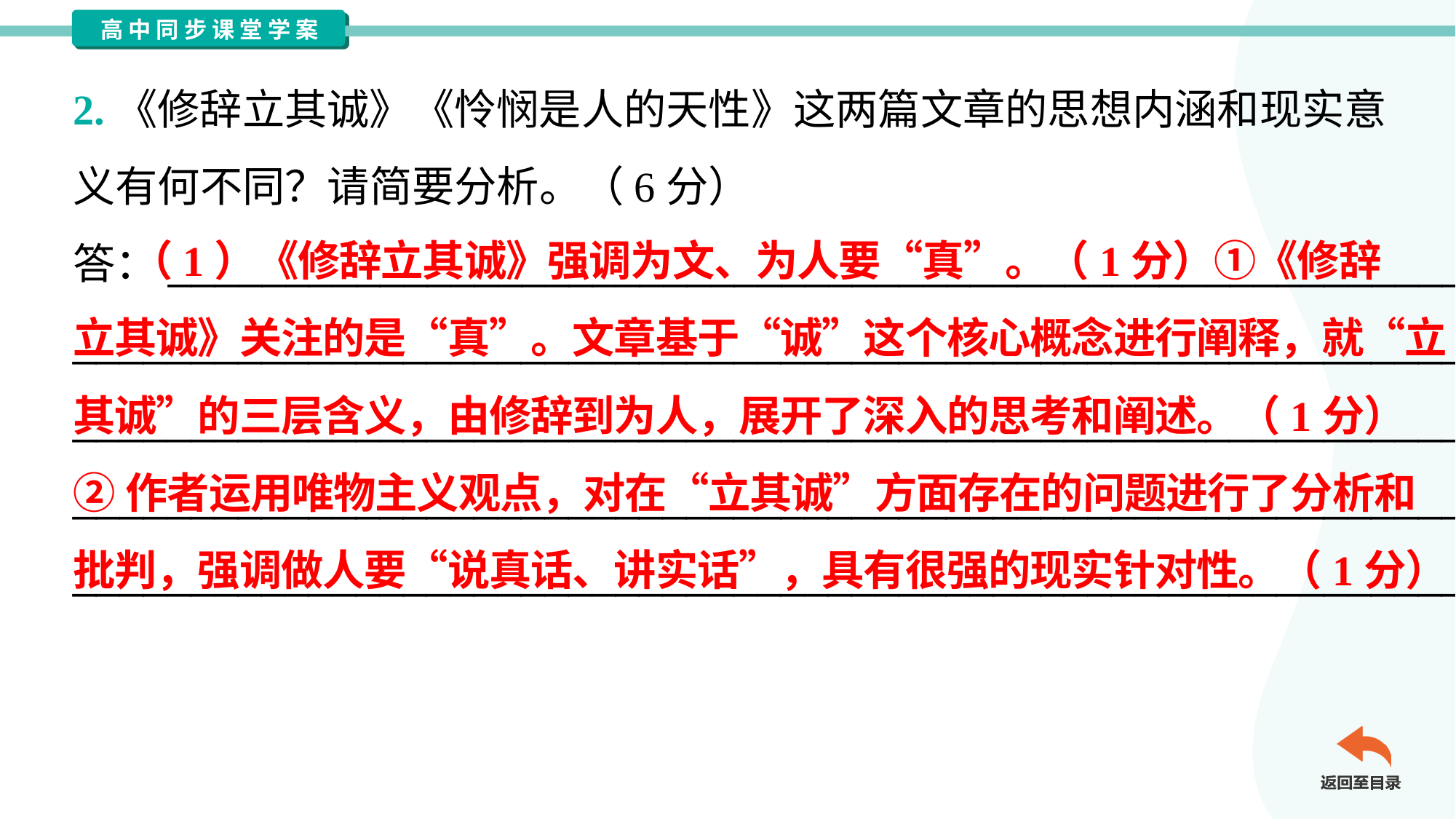

2.《修辞立其诚》《怜悯是人的天性》这两篇文章的思想内涵和现实意
义有何不同？请简要分析。（6分）
答：_________________________________________________________
_____________________________________________________________
_____________________________________________________________
_____________________________________________________________
_____________________________________________________________
     （1）《修辞立其诚》强调为文、为人要“真”。（1分）①《修辞
立其诚》关注的是“真”。文章基于“诚”这个核心概念进行阐释，就“立
其诚”的三层含义，由修辞到为人，展开了深入的思考和阐述。（1分）
②作者运用唯物主义观点，对在“立其诚”方面存在的问题进行了分析和
批判，强调做人要“说真话、讲实话”，具有很强的现实针对性。（1分）